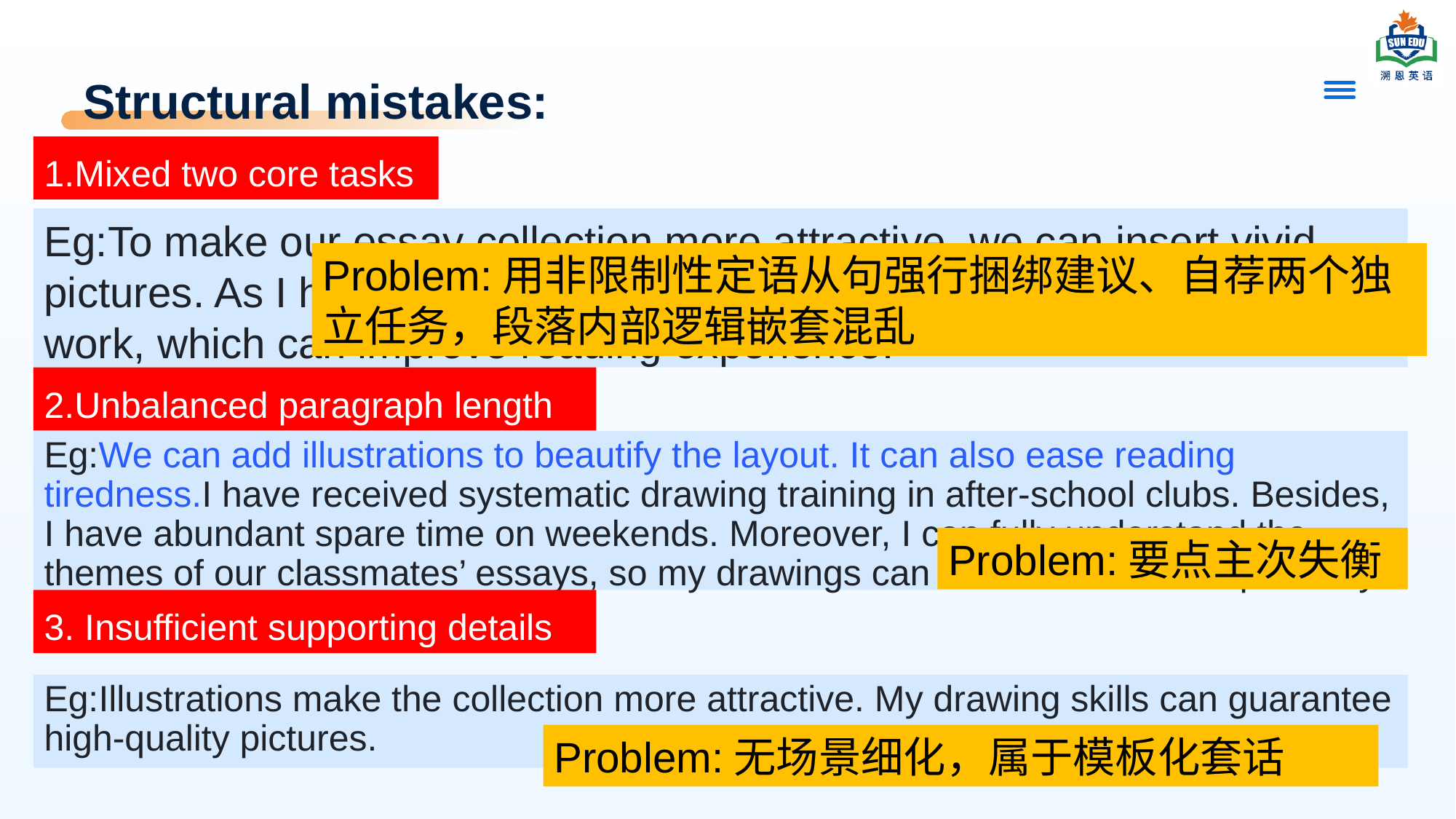

# Structural mistakes:
1.Mixed two core tasks
Eg:To make our essay collection more attractive, we can insert vivid pictures. As I have mastered drawing skills, I hope to take charge of this work, which can improve reading experience.
Problem:用非限制性定语从句强行捆绑建议、自荐两个独立任务，段落内部逻辑嵌套混乱
2.Unbalanced paragraph length
Eg:We can add illustrations to beautify the layout. It can also ease reading tiredness.I have received systematic drawing training in after-school clubs. Besides, I have abundant spare time on weekends. Moreover, I can fully understand the themes of our classmates’ essays, so my drawings can match the content perfectly.
Problem:要点主次失衡
3. Insufficient supporting details
Eg:Illustrations make the collection more attractive. My drawing skills can guarantee high-quality pictures.
Problem:无场景细化，属于模板化套话